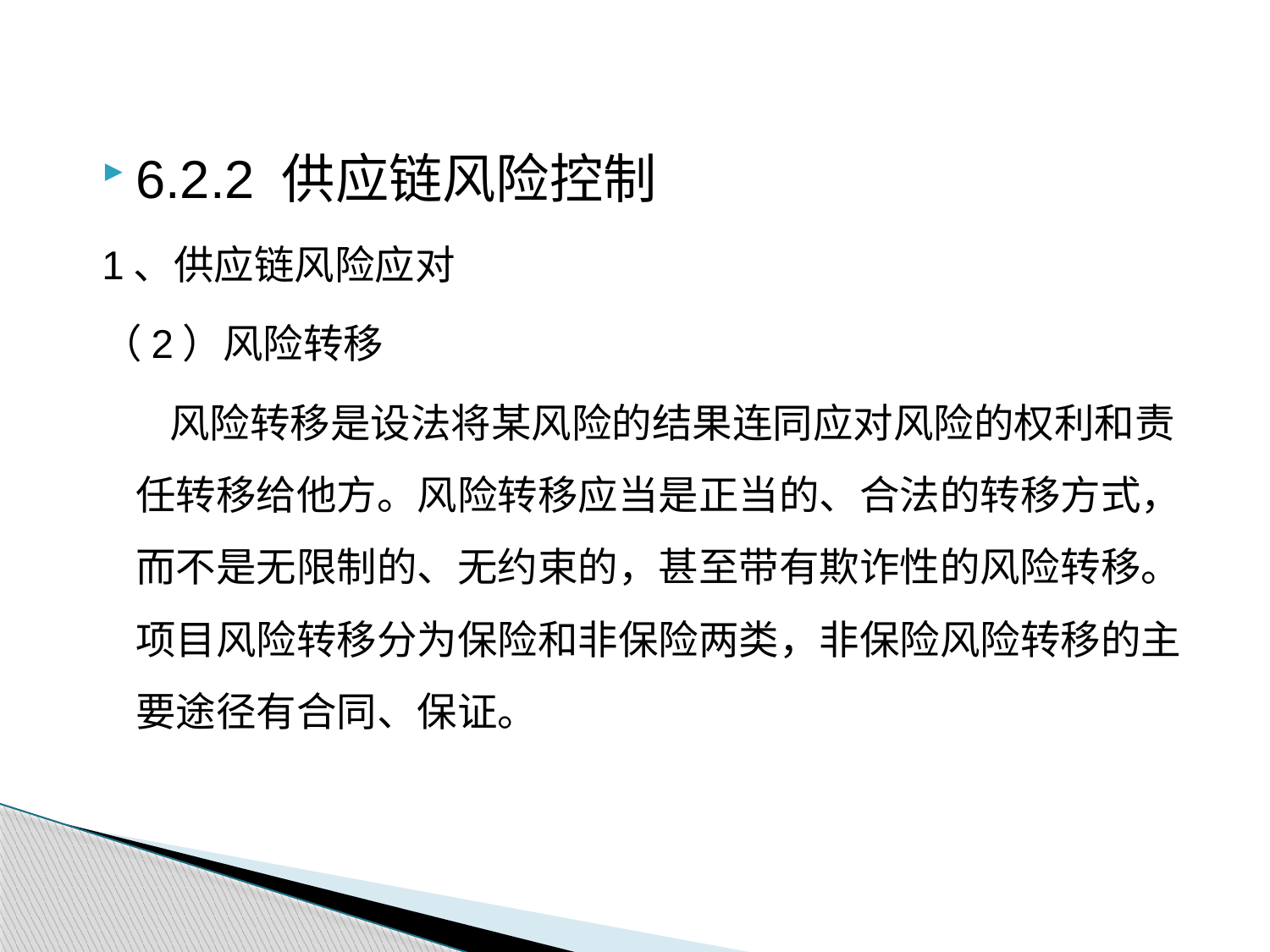

6.2.2 供应链风险控制
1、供应链风险应对
（2）风险转移
风险转移是设法将某风险的结果连同应对风险的权利和责任转移给他方。风险转移应当是正当的、合法的转移方式，而不是无限制的、无约束的，甚至带有欺诈性的风险转移。项目风险转移分为保险和非保险两类，非保险风险转移的主要途径有合同、保证。